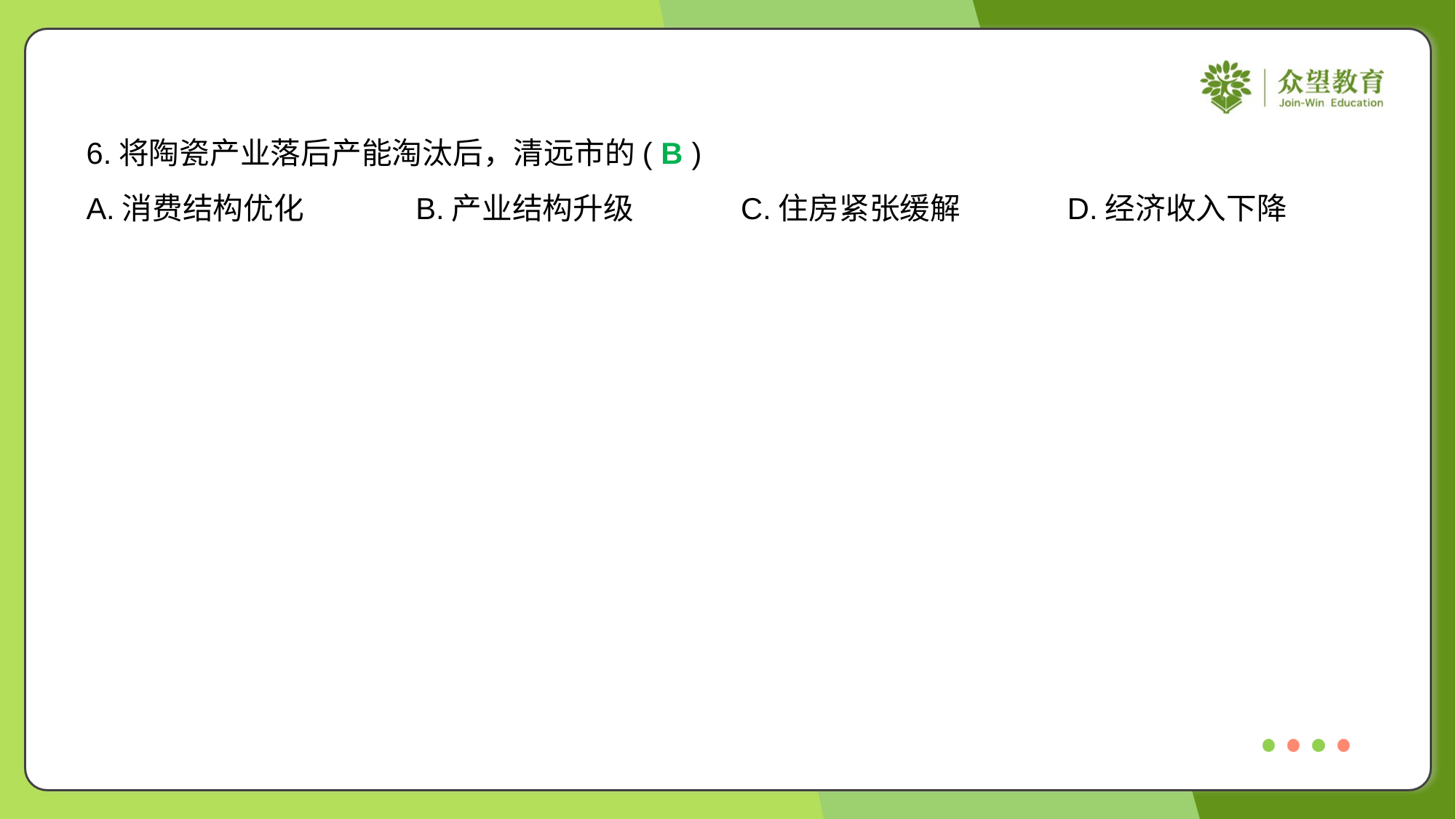

6.将陶瓷产业落后产能淘汰后，清远市的(     )
B
A.消费结构优化	B.产业结构升级	C.住房紧张缓解	D.经济收入下降